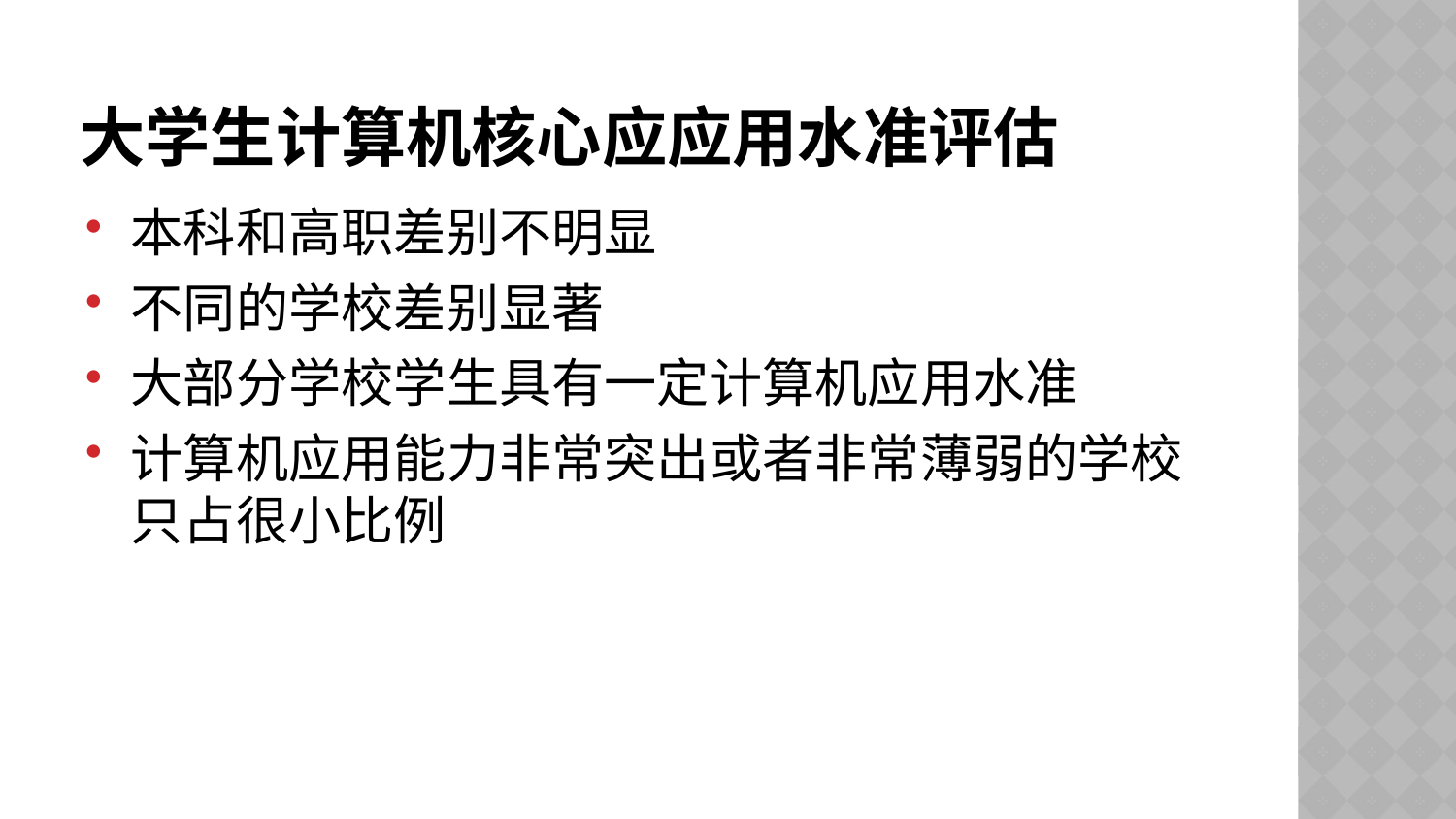

# 大学生计算机核心应应用水准评估
本科和高职差别不明显
不同的学校差别显著
大部分学校学生具有一定计算机应用水准
计算机应用能力非常突出或者非常薄弱的学校只占很小比例